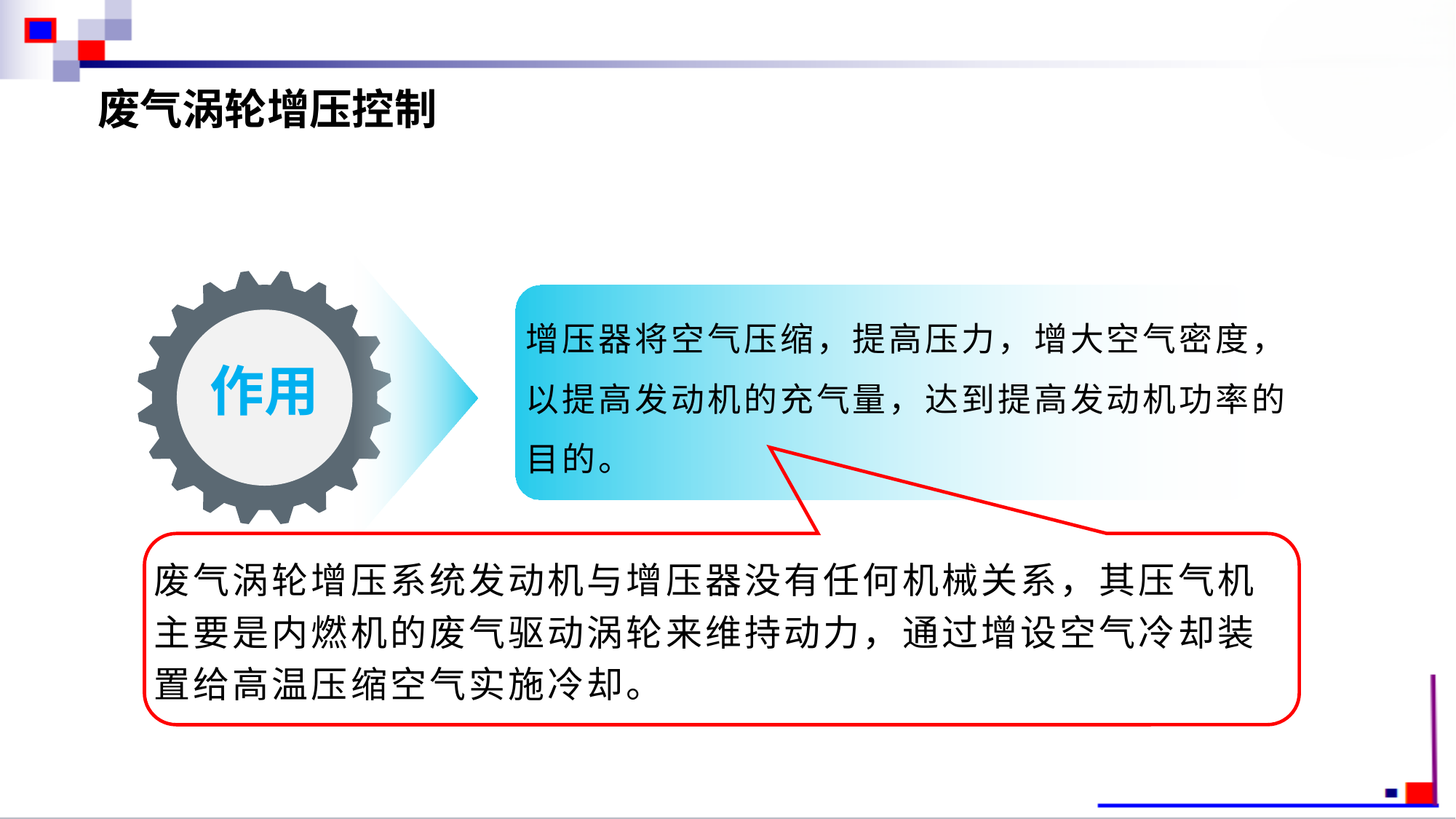

废气涡轮增压控制

作用

增压器将空气压缩，提高压力，增大空气密度，以提高发动机的充气量，达到提高发动机功率的目的。

废气涡轮增压系统发动机与增压器没有任何机械关系，其压气机主要是内燃机的废气驱动涡轮来维持动力，通过增设空气冷却装置给高温压缩空气实施冷却。